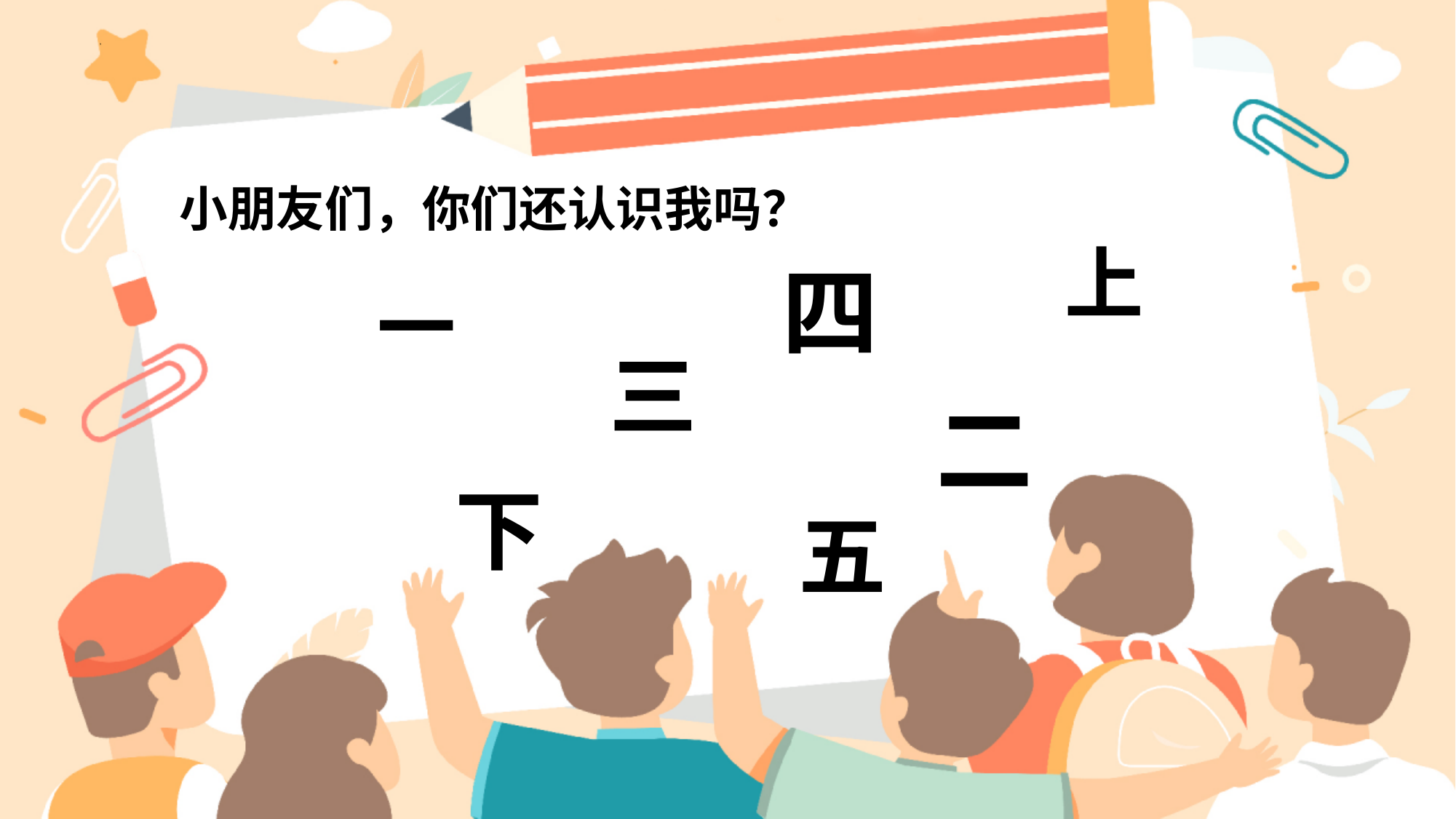

小朋友们，你们还认识我吗？
上
四
一
三
二
下
五